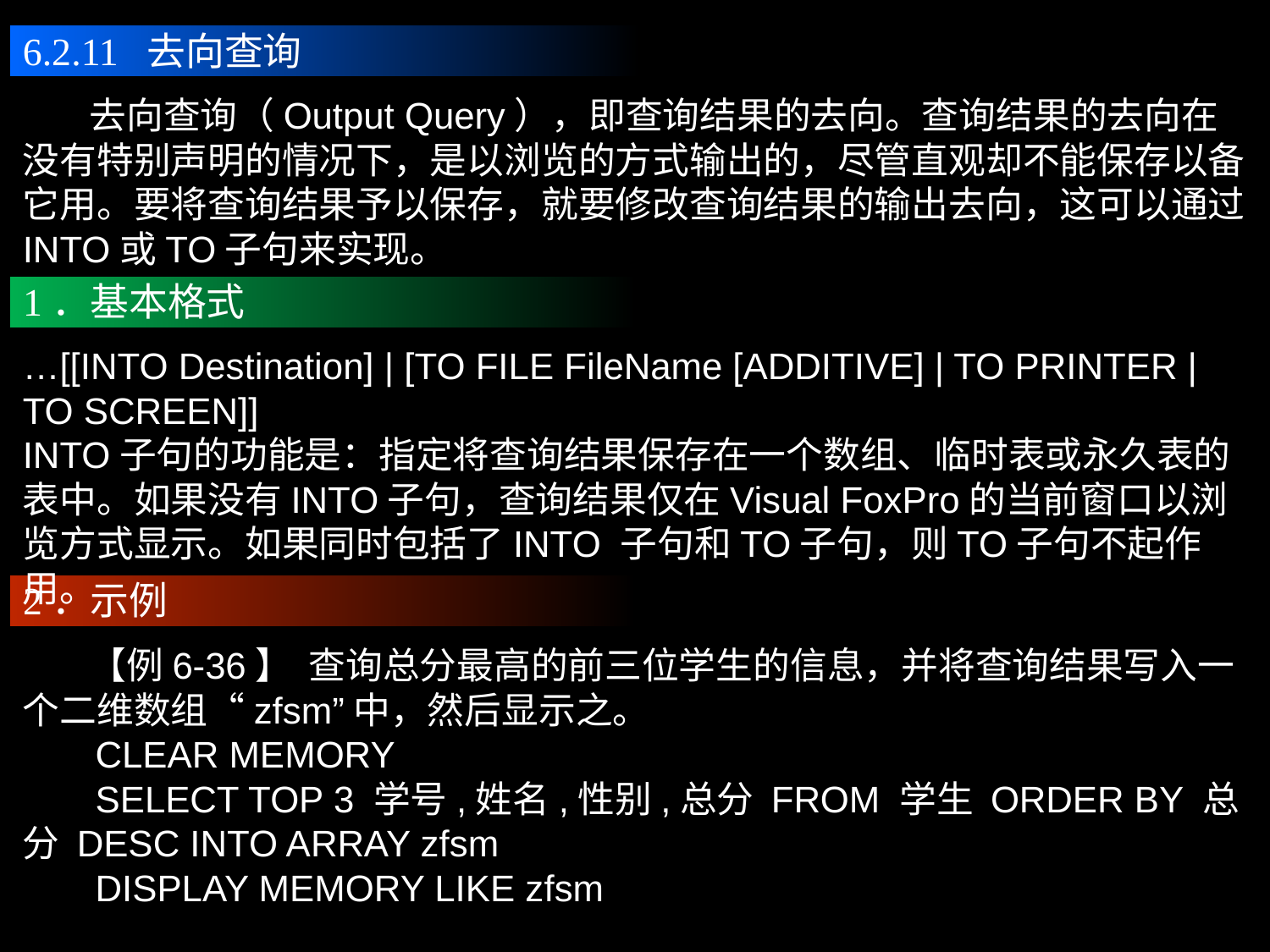

6.2.11  去向查询
       去向查询（Output Query），即查询结果的去向。查询结果的去向在没有特别声明的情况下，是以浏览的方式输出的，尽管直观却不能保存以备它用。要将查询结果予以保存，就要修改查询结果的输出去向，这可以通过INTO或TO子句来实现。
1．基本格式
…[[INTO Destination] | [TO FILE FileName [ADDITIVE] | TO PRINTER | TO SCREEN]]
INTO子句的功能是：指定将查询结果保存在一个数组、临时表或永久表的表中。如果没有INTO子句，查询结果仅在Visual FoxPro的当前窗口以浏览方式显示。如果同时包括了INTO 子句和TO子句，则TO子句不起作用。
2．示例
       【例6-36】  查询总分最高的前三位学生的信息，并将查询结果写入一个二维数组“zfsm”中，然后显示之。
       CLEAR MEMORY
       SELECT TOP 3 学号,姓名,性别,总分 FROM 学生 ORDER BY 总分 DESC INTO ARRAY zfsm
       DISPLAY MEMORY LIKE zfsm